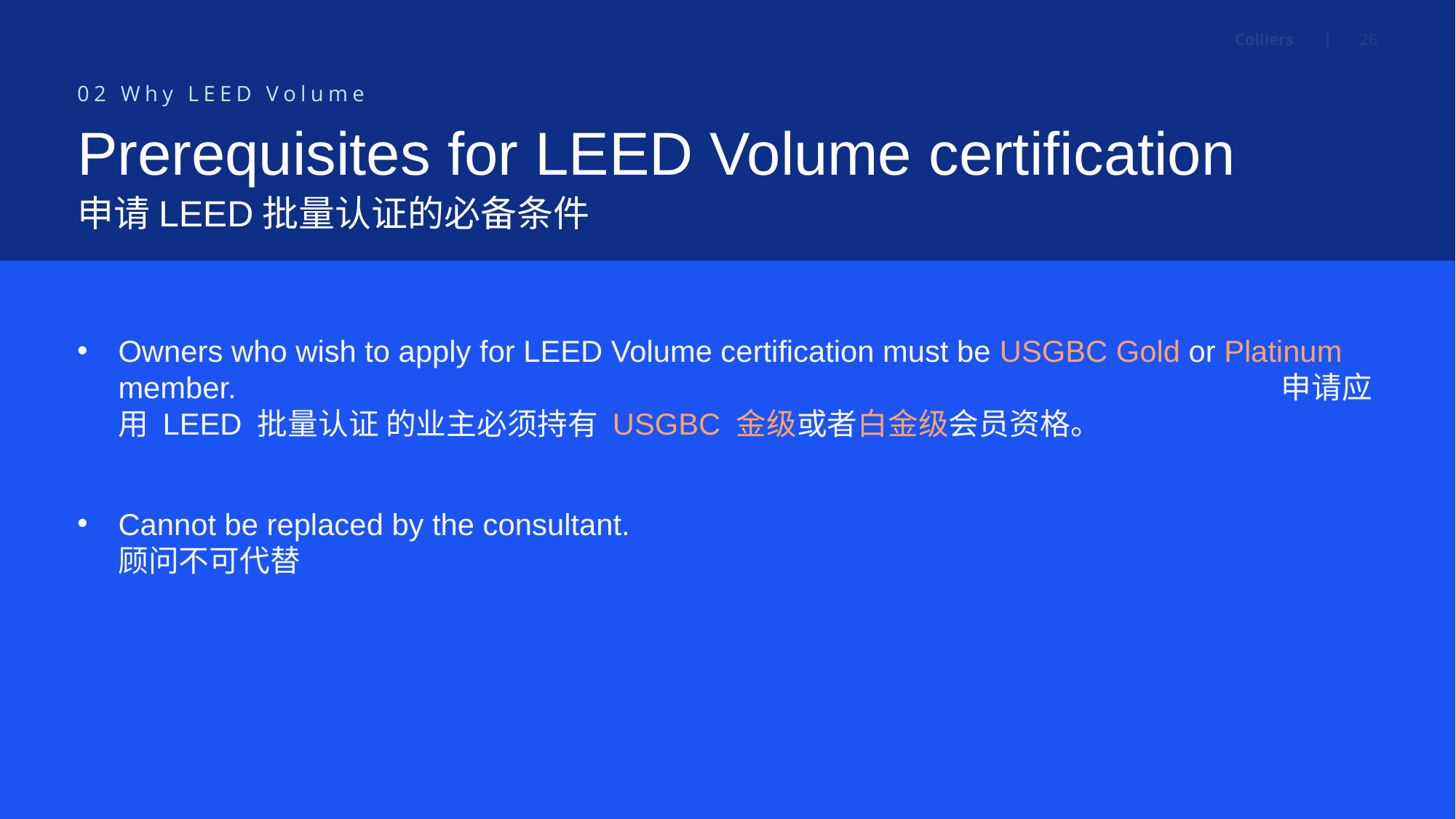

Colliers
26
02 Why LEED Volume

# Prerequisites for LEED Volume certification
申请LEED批量认证的必备条件
Owners who wish to apply for LEED Volume certification must be USGBC Gold or Platinum member.                                                                                                                            申请应用 LEED 批量认证 的业主必须持有 USGBC 金级或者白金级会员资格。

Cannot be replaced by the consultant.                                                                                     顾问不可代替